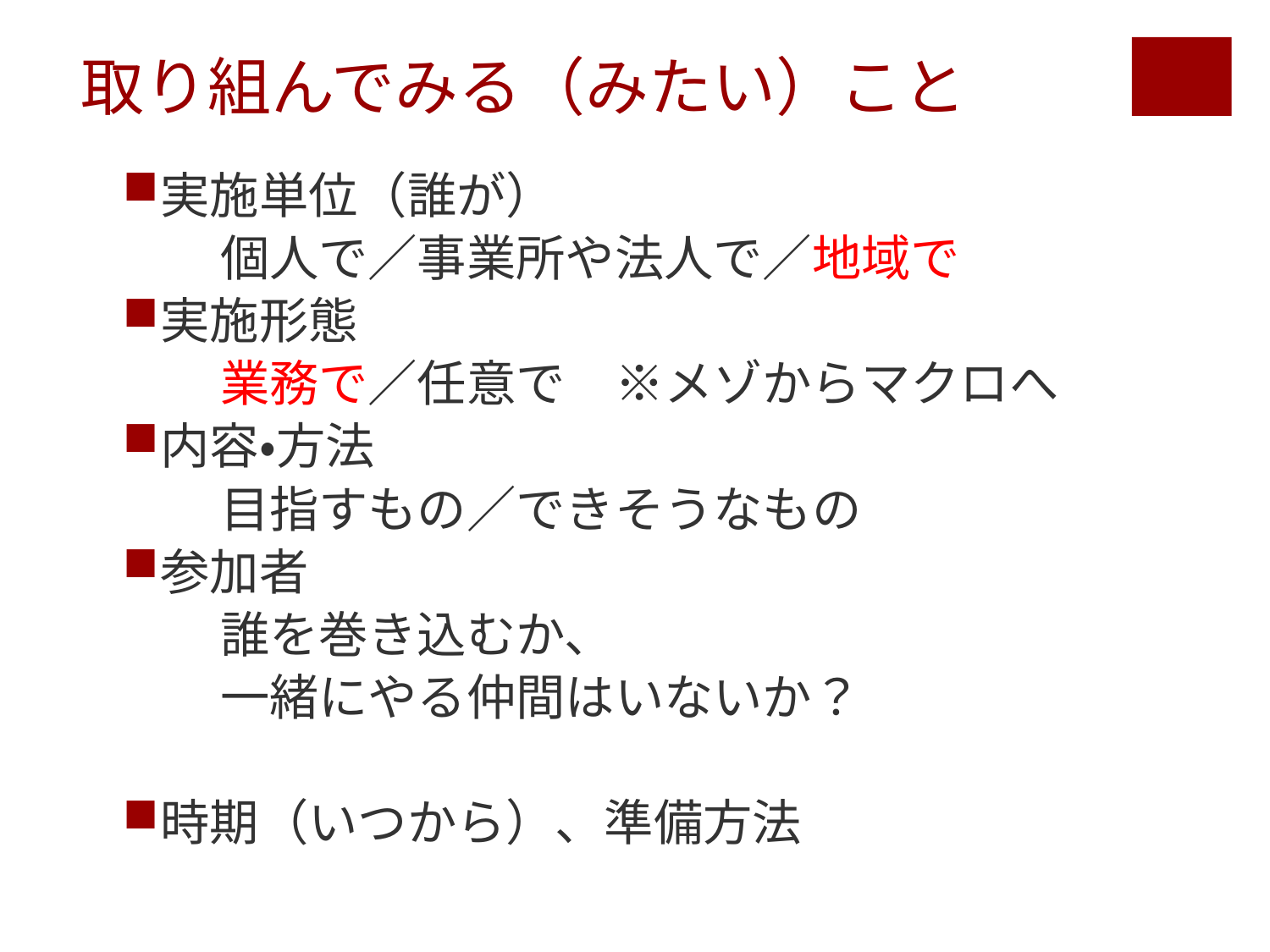

取り組んでみる（みたい）こと
実施単位（誰が）
　　個人で／事業所や法人で／地域で
実施形態
　　業務で／任意で　※メゾからマクロへ
内容・方法
　　目指すもの／できそうなもの
参加者
　　誰を巻き込むか、
　　一緒にやる仲間はいないか？

時期（いつから）、準備方法